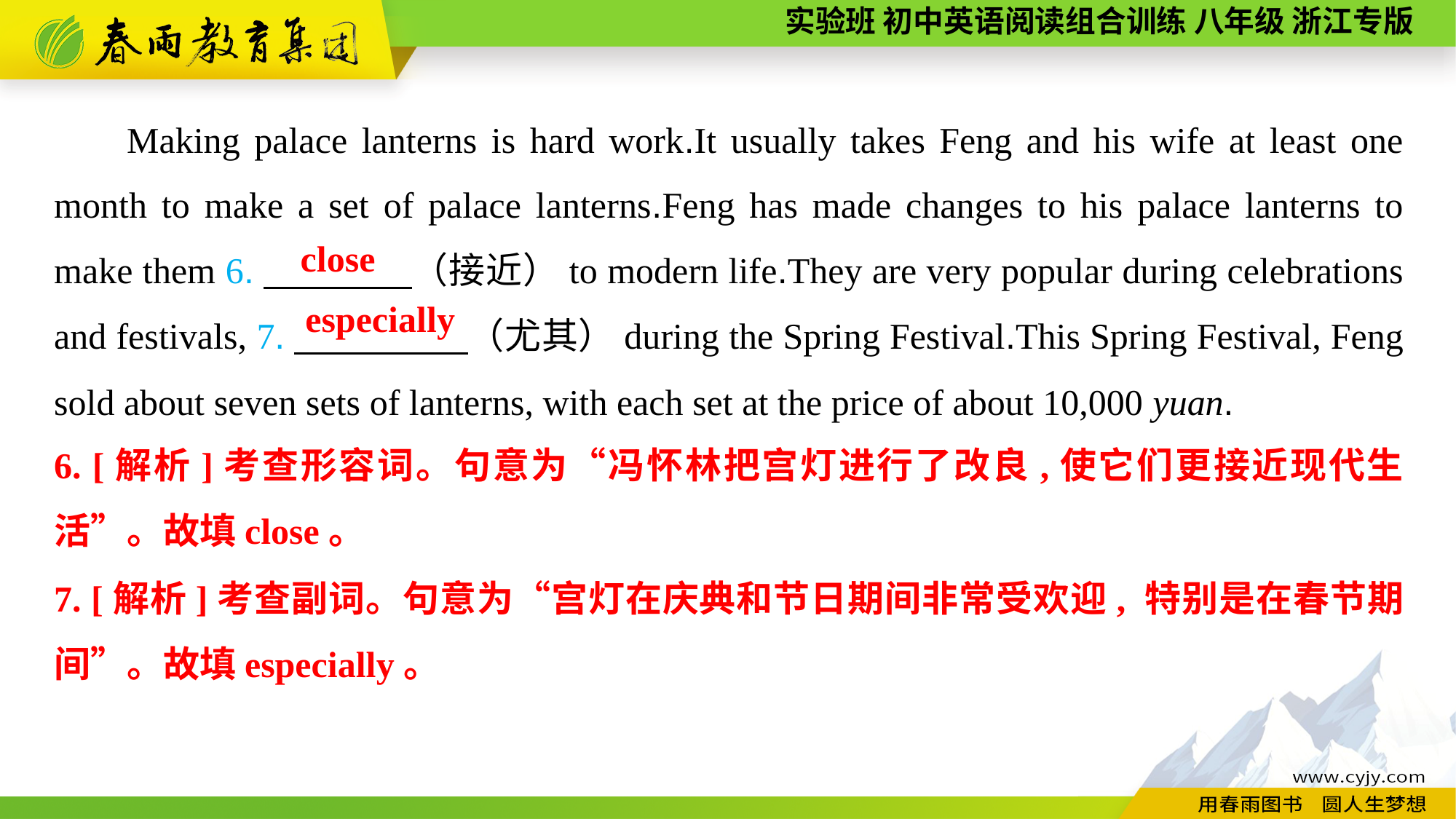

Making palace lanterns is hard work.It usually takes Feng and his wife at least one month to make a set of palace lanterns.Feng has made changes to his palace lanterns to make them 6.　　　　（接近）to modern life.They are very popular during celebrations and festivals, 7.　　　　   （尤其）during the Spring Festival.This Spring Festival, Feng sold about seven sets of lanterns, with each set at the price of about 10,000 yuan.
close
especially
6. [解析]考查形容词。句意为“冯怀林把宫灯进行了改良,使它们更接近现代生活”。故填close。
7. [解析]考查副词。句意为“宫灯在庆典和节日期间非常受欢迎, 特别是在春节期间”。故填especially。